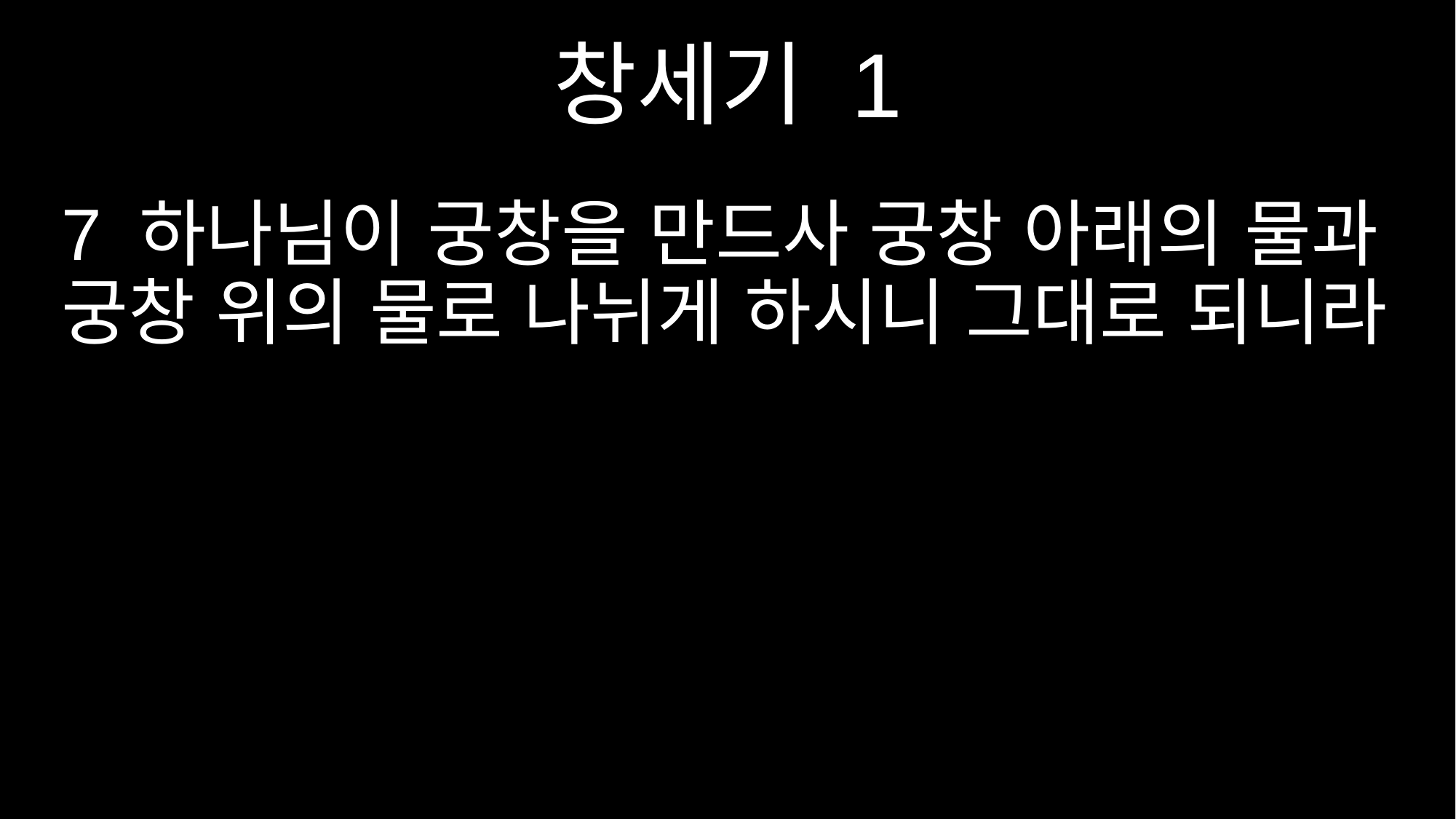

창세기 1
7 하나님이 궁창을 만드사 궁창 아래의 물과 궁창 위의 물로 나뉘게 하시니 그대로 되니라